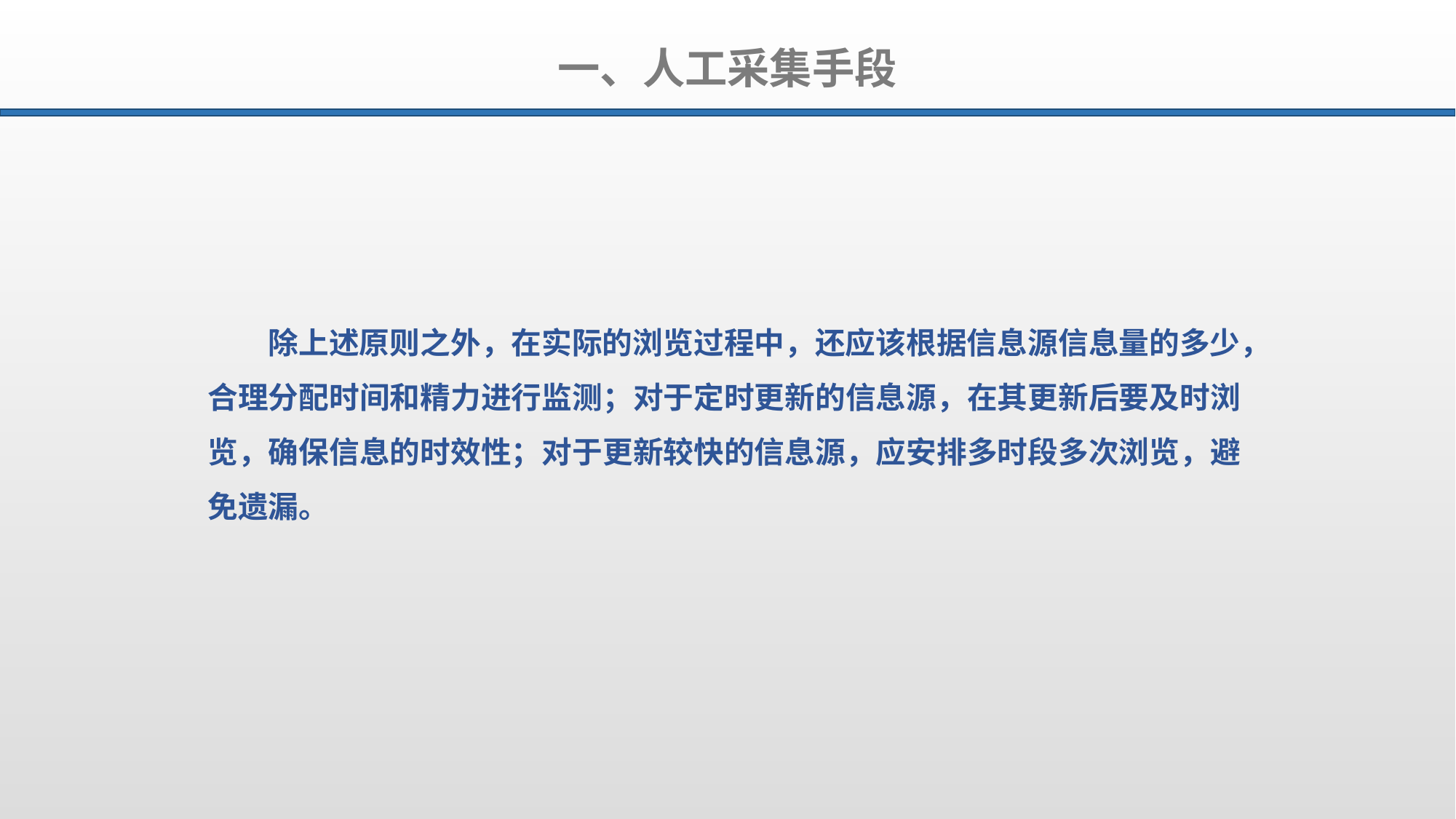

一、人工采集手段

除上述原则之外，在实际的浏览过程中，还应该根据信息源信息量的多少，合理分配时间和精力进行监测；对于定时更新的信息源，在其更新后要及时浏览，确保信息的时效性；对于更新较快的信息源，应安排多时段多次浏览，避免遗漏。